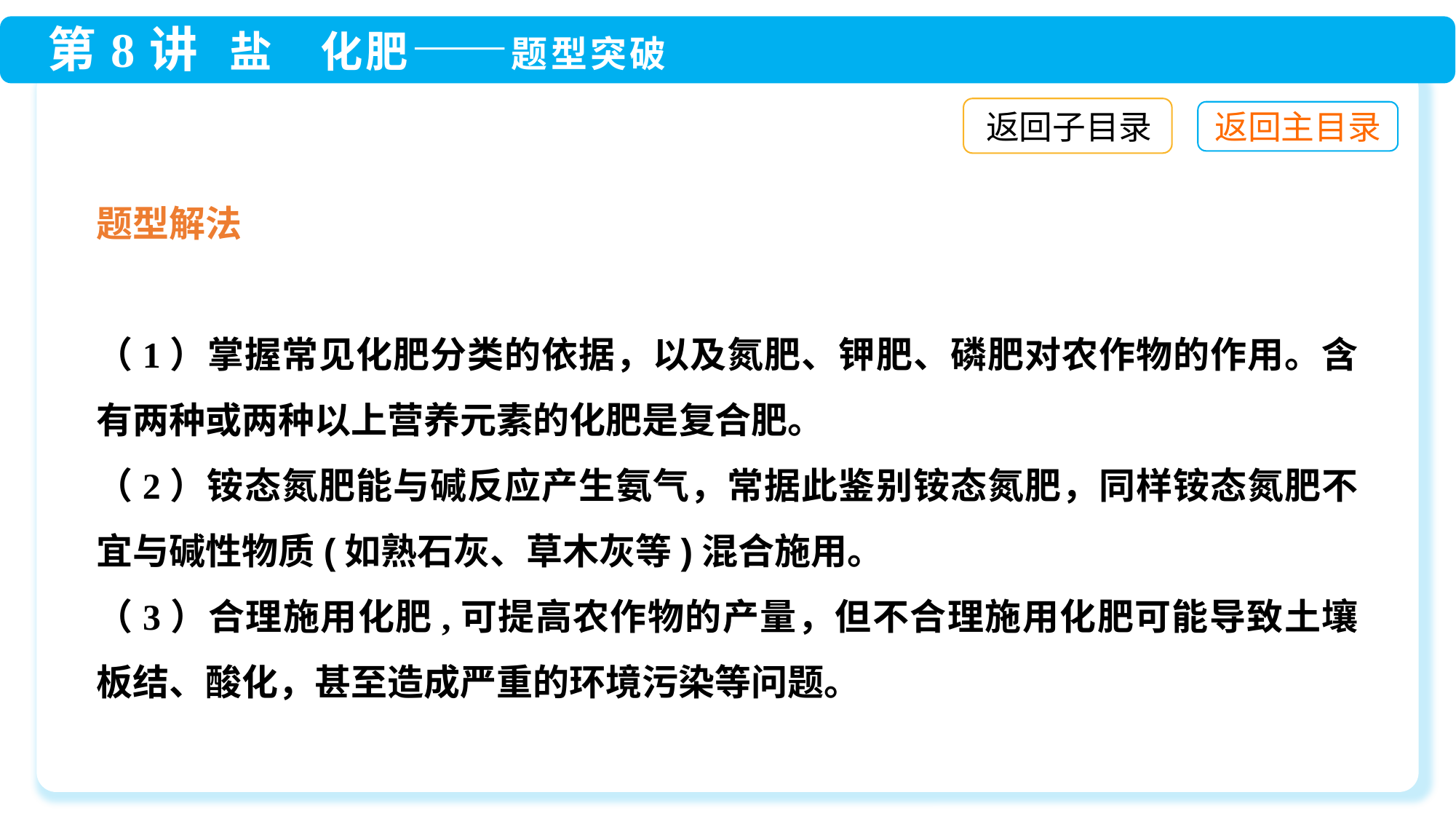

返回子目录
题型解法

（1）掌握常见化肥分类的依据，以及氮肥、钾肥、磷肥对农作物的作用。含有两种或两种以上营养元素的化肥是复合肥。
（2）铵态氮肥能与碱反应产生氨气，常据此鉴别铵态氮肥，同样铵态氮肥不宜与碱性物质(如熟石灰、草木灰等)混合施用。
（3）合理施用化肥,可提高农作物的产量，但不合理施用化肥可能导致土壤板结、酸化，甚至造成严重的环境污染等问题。